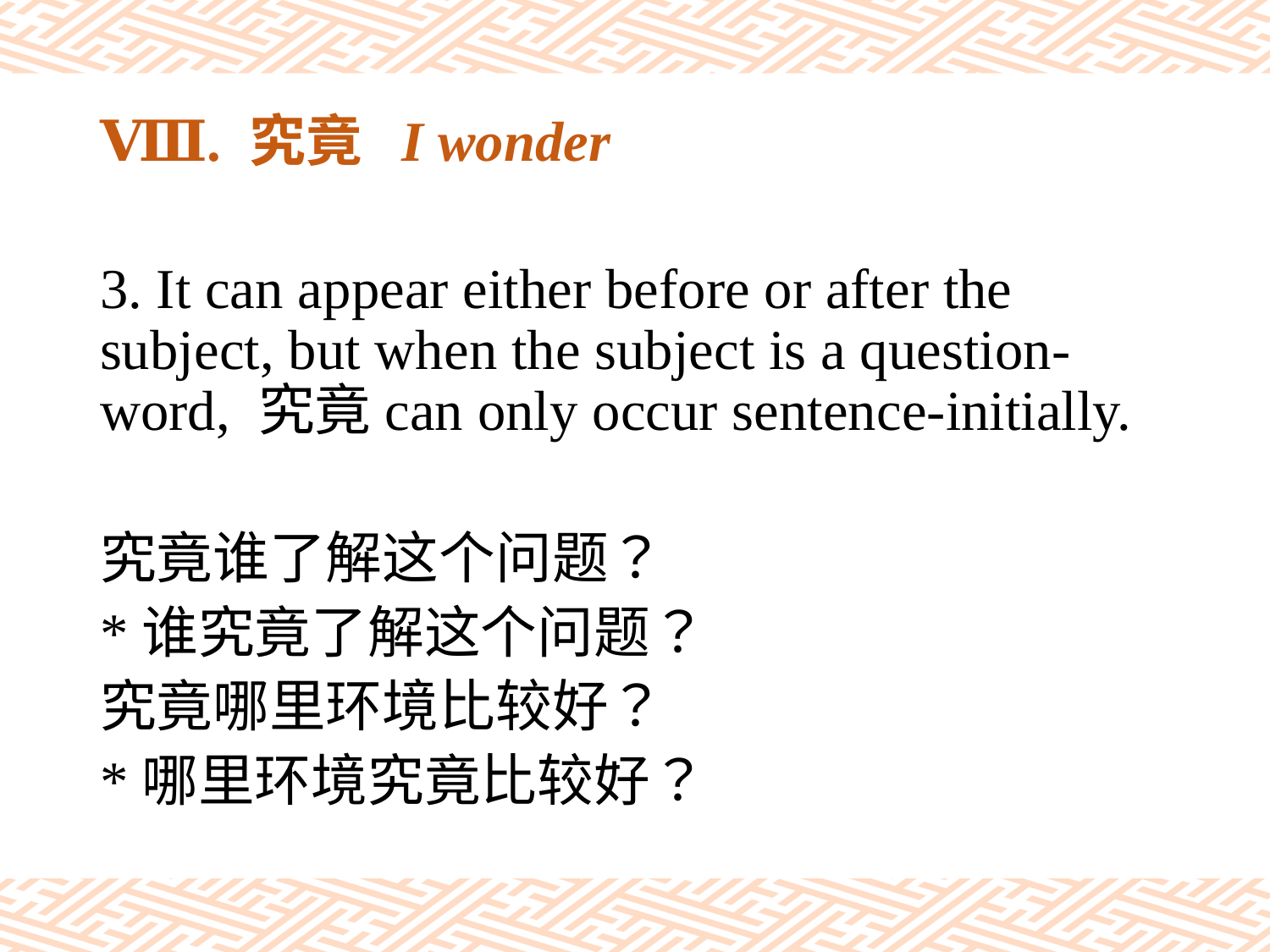

# Ⅷ. 究竟  I wonder
3. It can appear either before or after the subject, but when the subject is a question-word, 究竟can only occur sentence-initially.

究竟谁了解这个问题？
*谁究竟了解这个问题？
究竟哪里环境比较好？
*哪里环境究竟比较好？